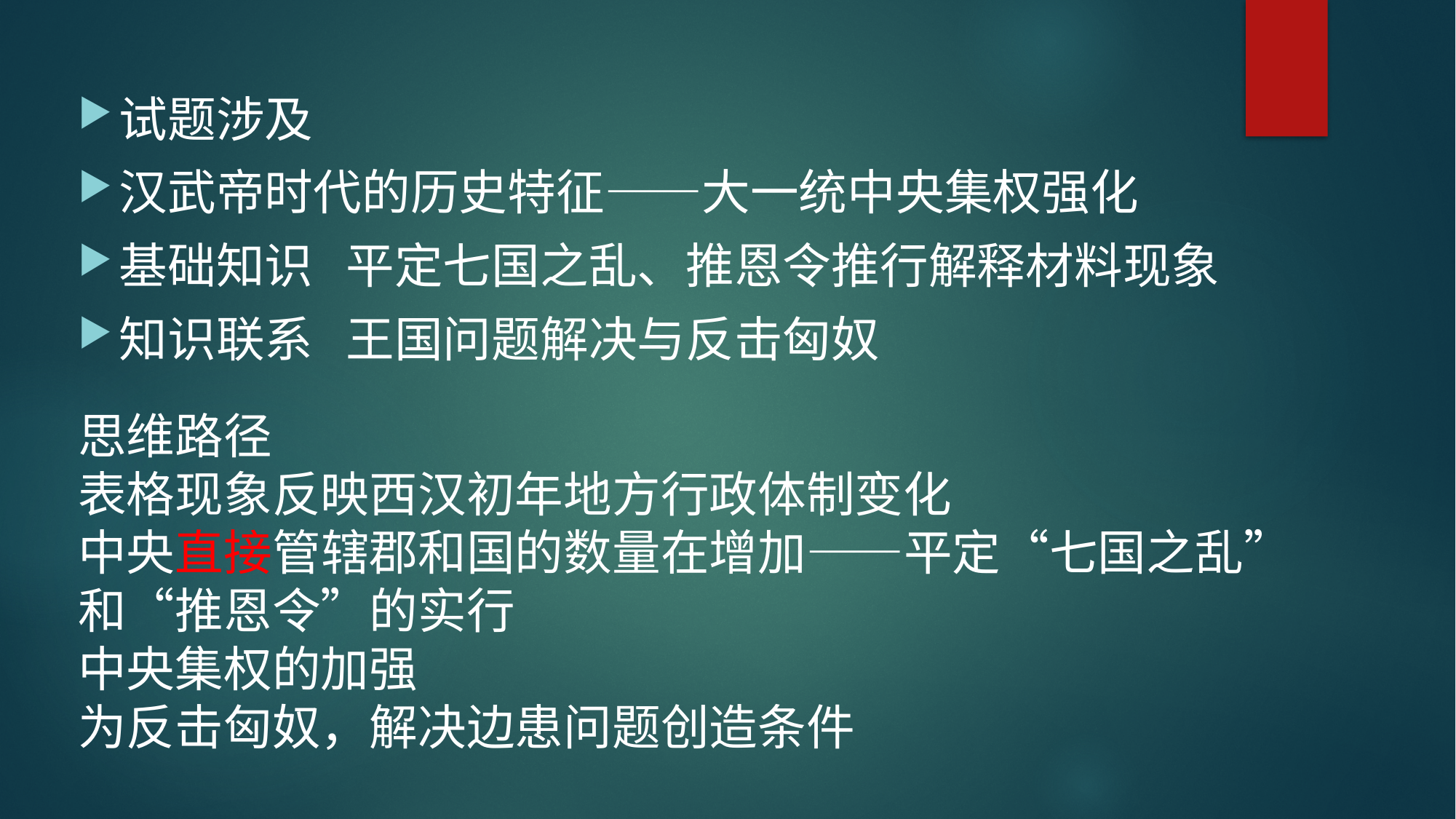

试题涉及
汉武帝时代的历史特征——大一统中央集权强化
基础知识   平定七国之乱、推恩令推行解释材料现象
知识联系   王国问题解决与反击匈奴
思维路径
表格现象反映西汉初年地方行政体制变化
中央直接管辖郡和国的数量在增加——平定“七国之乱”和“推恩令”的实行
中央集权的加强
为反击匈奴，解决边患问题创造条件